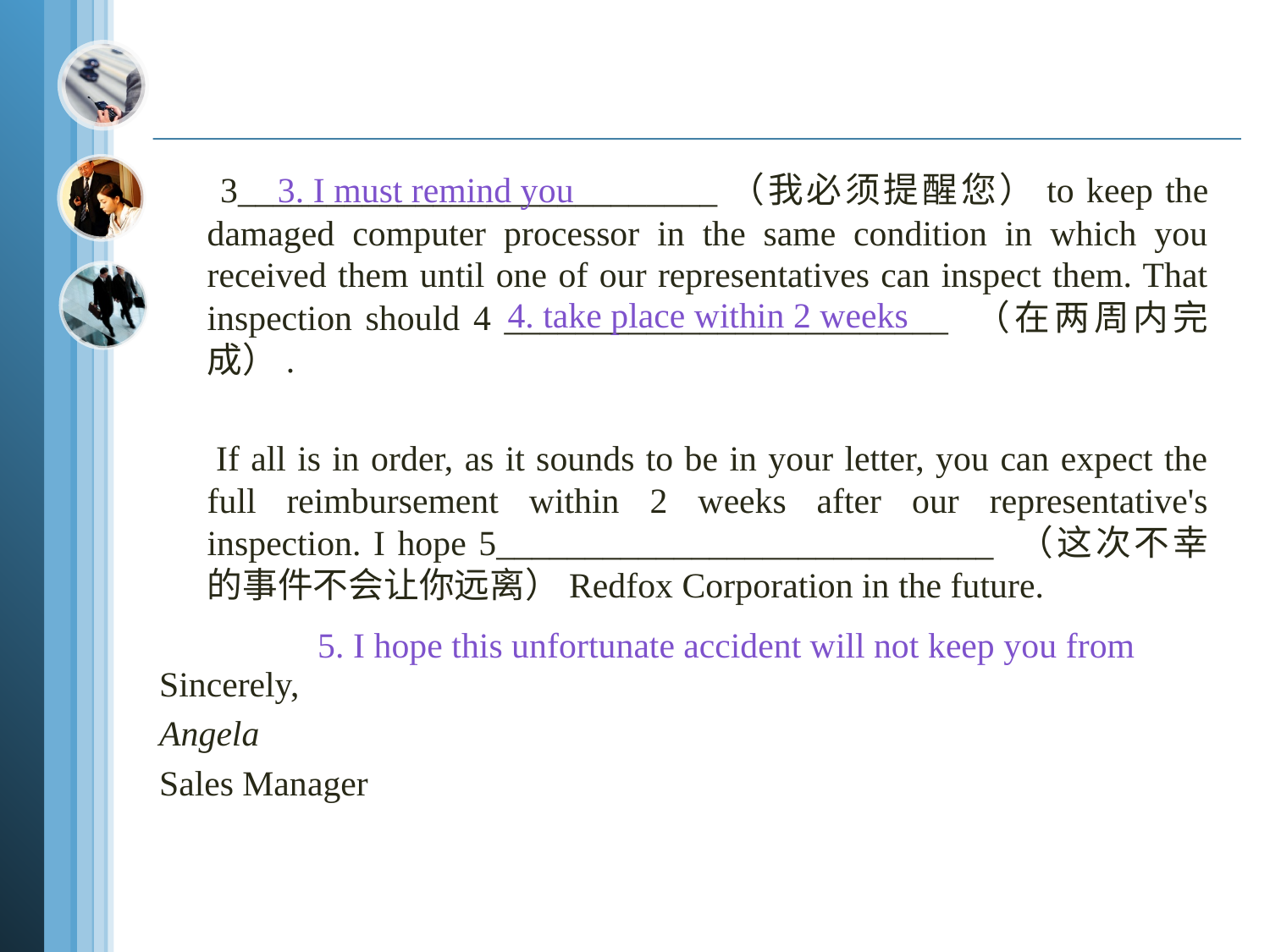

3___________________________（我必须提醒您）to keep the damaged computer processor in the same condition in which you received them until one of our representatives can inspect them. That inspection should 4 _________________________ （在两周内完成）.

     If all is in order, as it sounds to be in your letter, you can expect the full reimbursement within 2 weeks after our representative's inspection. I hope 5____________________________ （这次不幸的事件不会让你远离）Redfox Corporation in the future.

Sincerely,
Angela
Sales Manager

3. I must remind you

4. take place within 2 weeks

5. I hope this unfortunate accident will not keep you from